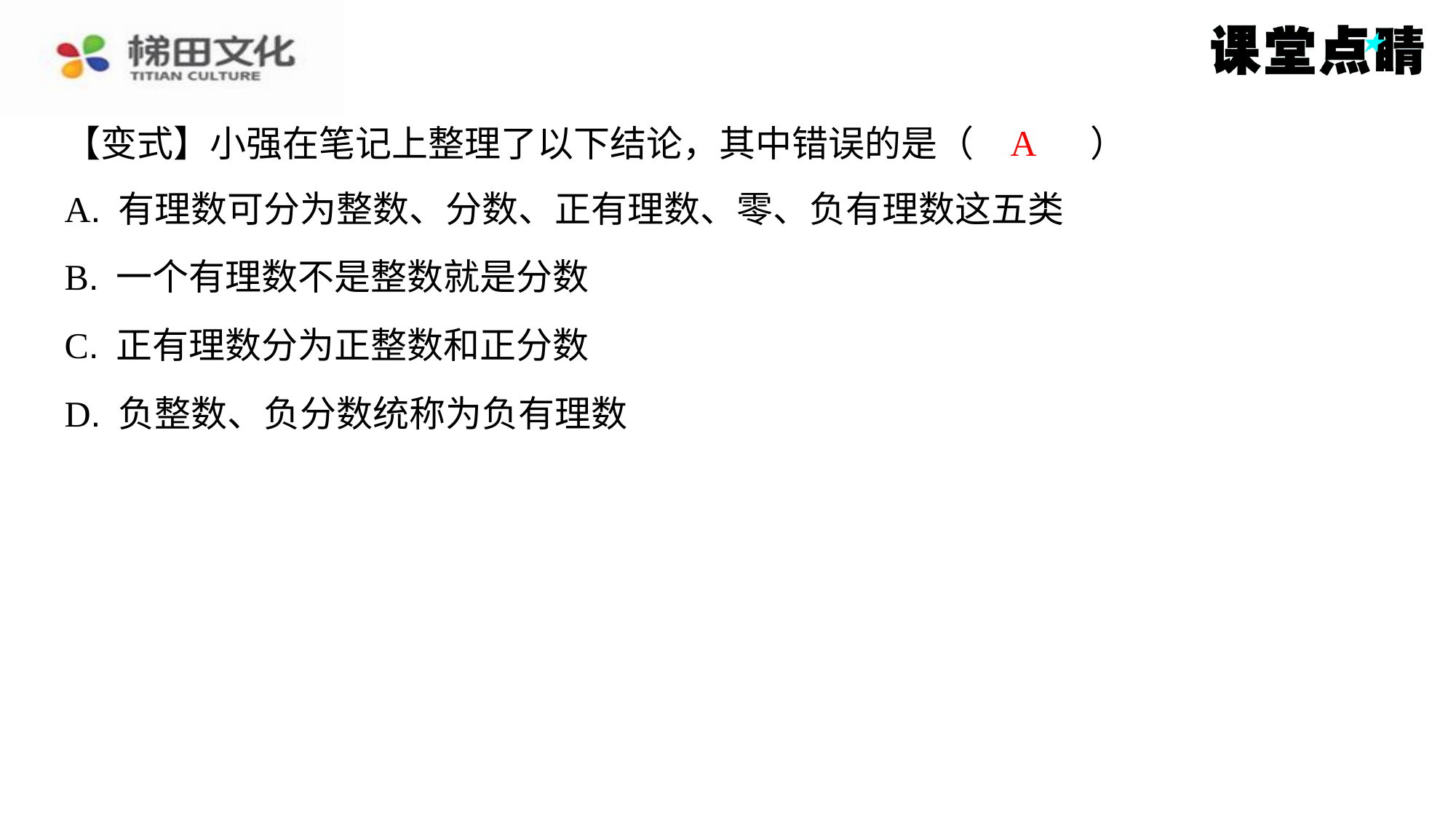

A
【变式】小强在笔记上整理了以下结论，其中错误的是（　A　）
| A. 有理数可分为整数、分数、正有理数、零、负有理数这五类 |
| --- |
| B. 一个有理数不是整数就是分数 |
| C. 正有理数分为正整数和正分数 |
| D. 负整数、负分数统称为负有理数 |